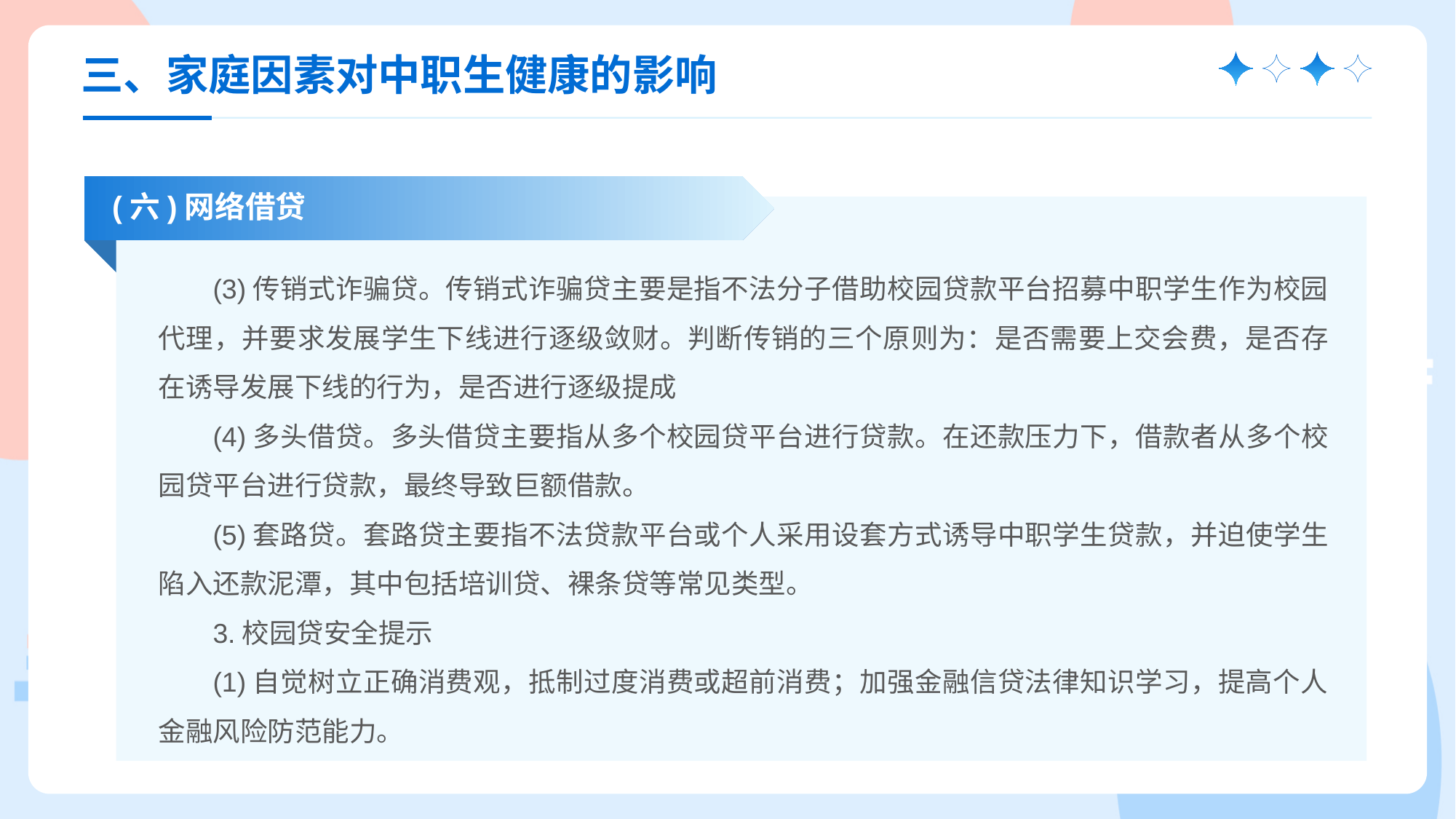

三、家庭因素对中职生健康的影响
(六)网络借贷

(3)传销式诈骗贷。传销式诈骗贷主要是指不法分子借助校园贷款平台招募中职学生作为校园代理，并要求发展学生下线进行逐级敛财。判断传销的三个原则为：是否需要上交会费，是否存在诱导发展下线的行为，是否进行逐级提成
(4)多头借贷。多头借贷主要指从多个校园贷平台进行贷款。在还款压力下，借款者从多个校园贷平台进行贷款，最终导致巨额借款。
(5)套路贷。套路贷主要指不法贷款平台或个人采用设套方式诱导中职学生贷款，并迫使学生陷入还款泥潭，其中包括培训贷、裸条贷等常见类型。
3.校园贷安全提示
(1)自觉树立正确消费观，抵制过度消费或超前消费；加强金融信贷法律知识学习，提高个人金融风险防范能力。